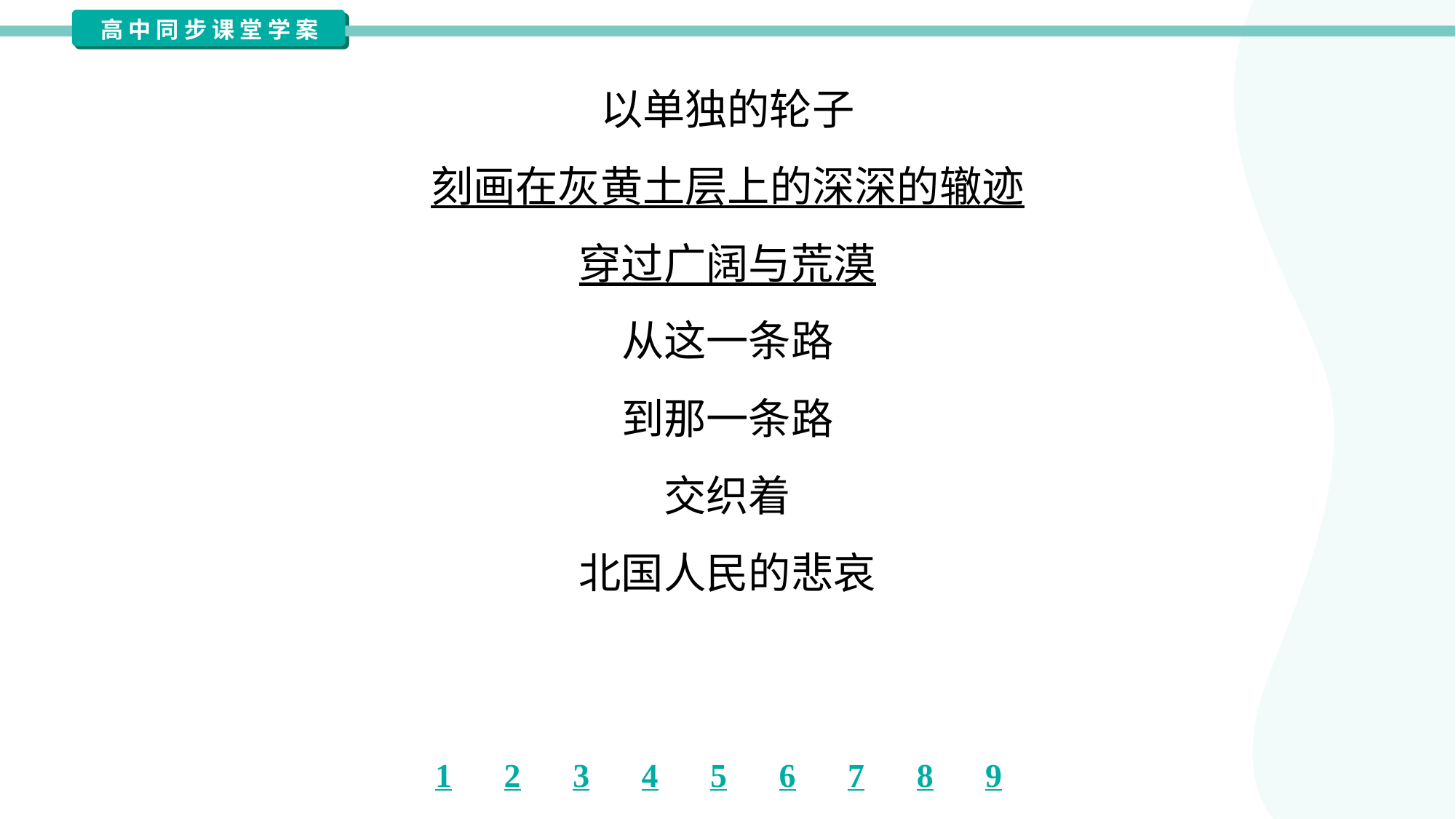

以单独的轮子
刻画在灰黄土层上的深深的辙迹
穿过广阔与荒漠
从这一条路
到那一条路
交织着
北国人民的悲哀
一九三八年初#1.1.22